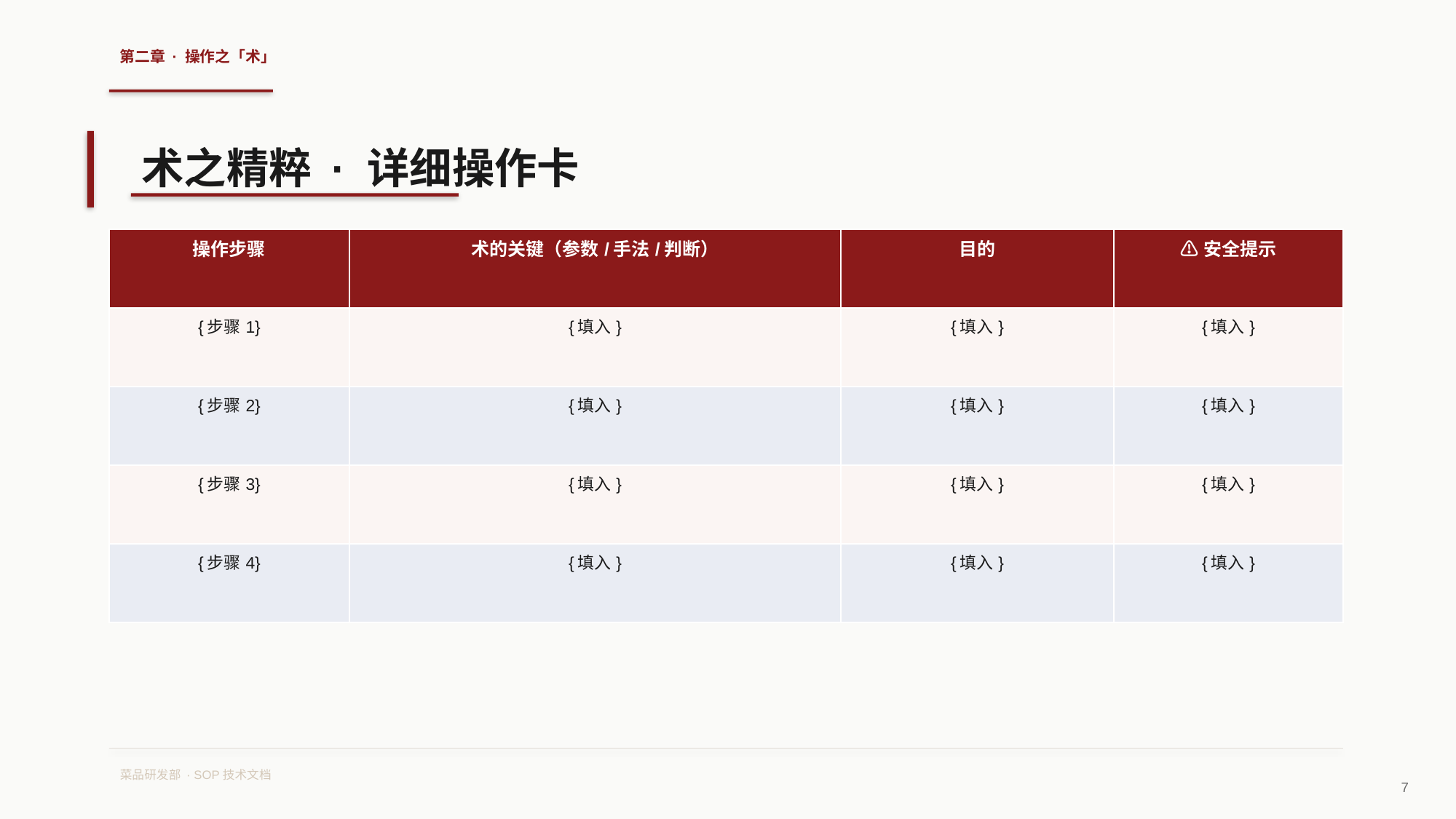

第二章 · 操作之「术」

术之精粹 · 详细操作卡

| 操作步骤 | 术的关键（参数/手法/判断） | 目的 | ⚠安全提示 |
| --- | --- | --- | --- |
| {步骤1} | {填入} | {填入} | {填入} |
| {步骤2} | {填入} | {填入} | {填入} |
| {步骤3} | {填入} | {填入} | {填入} |
| {步骤4} | {填入} | {填入} | {填入} |

菜品研发部 · SOP技术文档
7